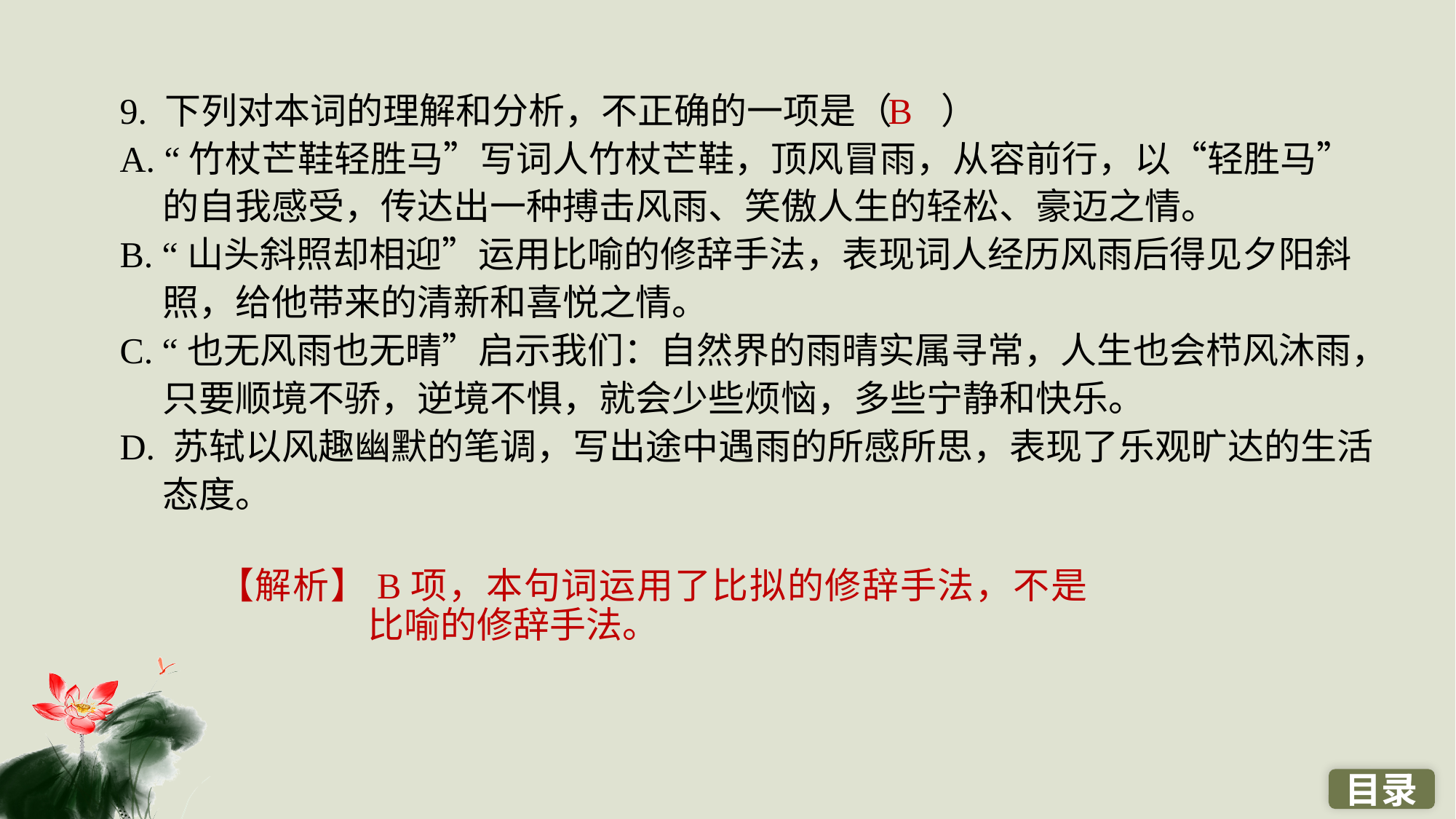

9. 下列对本词的理解和分析，不正确的一项是（      ）
A. “竹杖芒鞋轻胜马”写词人竹杖芒鞋，顶风冒雨，从容前行，以“轻胜马”的自我感受，传达出一种搏击风雨、笑傲人生的轻松、豪迈之情。
B. “山头斜照却相迎”运用比喻的修辞手法，表现词人经历风雨后得见夕阳斜照，给他带来的清新和喜悦之情。
C. “也无风雨也无晴”启示我们：自然界的雨晴实属寻常，人生也会栉风沐雨，只要顺境不骄，逆境不惧，就会少些烦恼，多些宁静和快乐。
D. 苏轼以风趣幽默的笔调，写出途中遇雨的所感所思，表现了乐观旷达的生活态度。
B
【解析】B项，本句词运用了比拟的修辞手法，不是比喻的修辞手法。